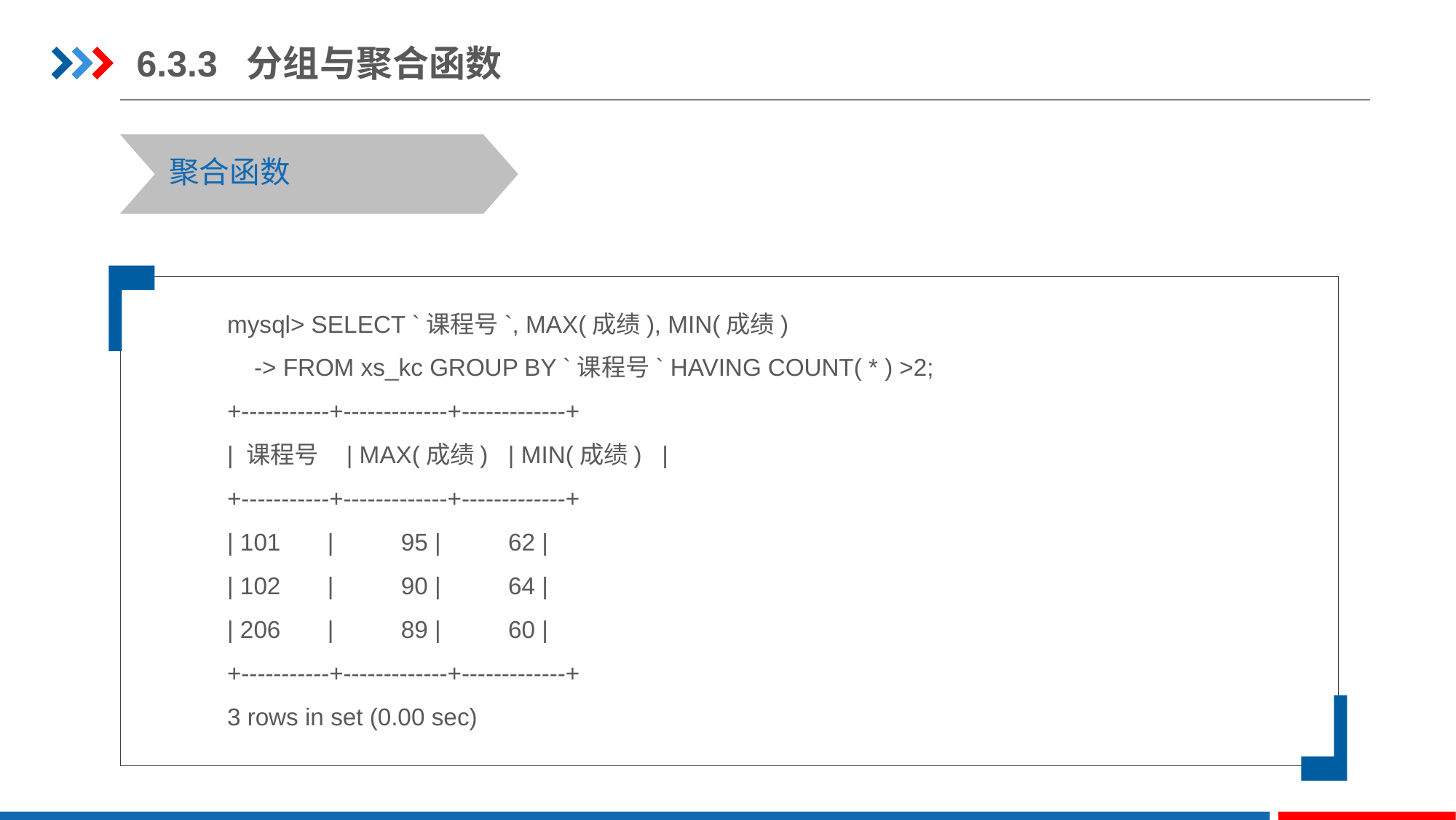

6.3.3  分组与聚合函数

聚合函数

mysql> SELECT `课程号`, MAX(成绩), MIN(成绩)
    -> FROM xs_kc GROUP BY `课程号` HAVING COUNT( * ) >2;
+-----------+-------------+-------------+
| 课程号    | MAX(成绩)   | MIN(成绩)   |
+-----------+-------------+-------------+
| 101       |          95 |          62 |
| 102       |          90 |          64 |
| 206       |          89 |          60 |
+-----------+-------------+-------------+
3 rows in set (0.00 sec)